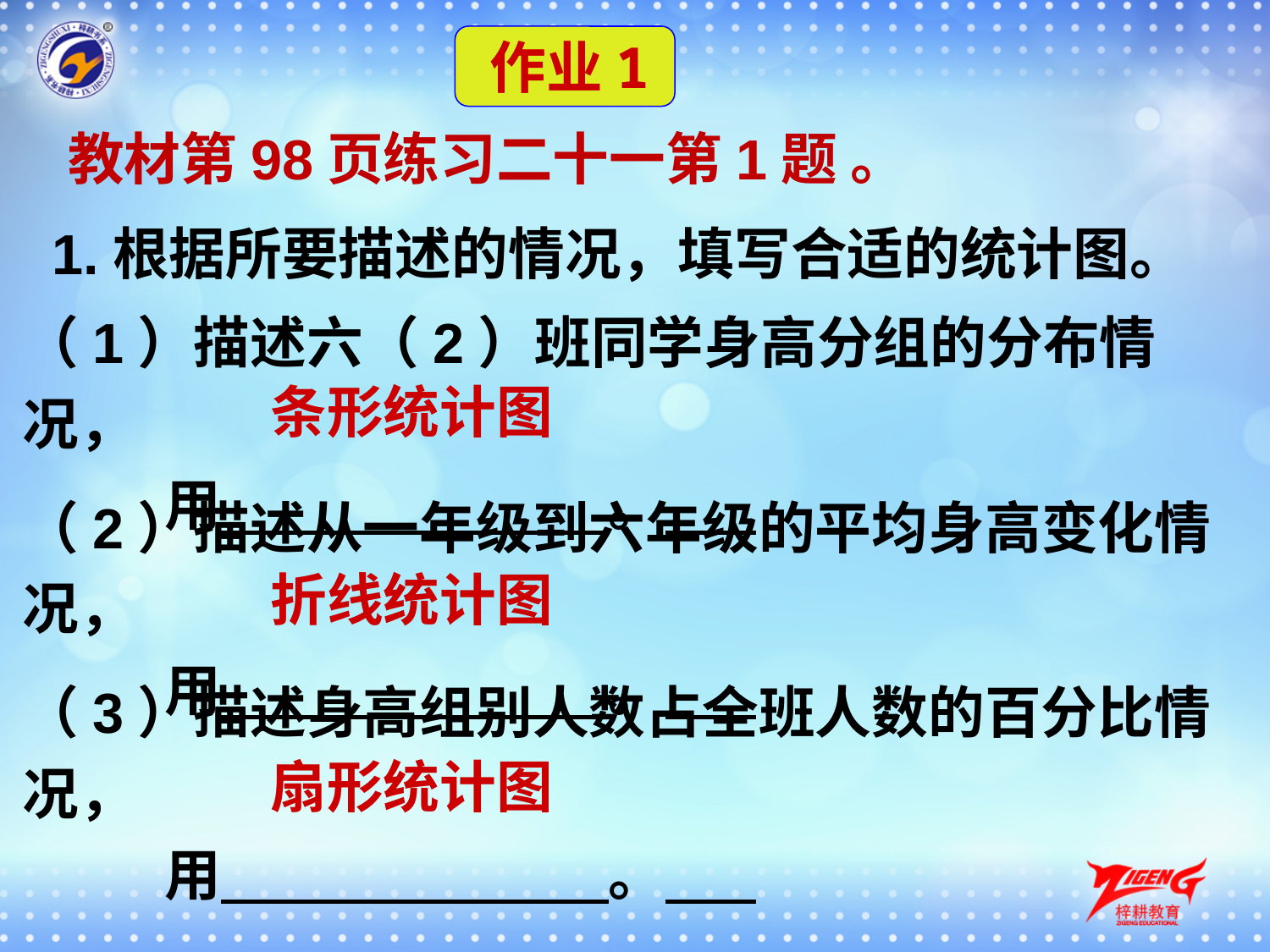

作业1
    教材第98页练习二十一第1题 。
1.根据所要描述的情况，填写合适的统计图。
（1）描述六（2）班同学身高分组的分布情况，
          用                              。
条形统计图
（2）描述从一年级到六年级的平均身高变化情况，
          用                              。
折线统计图
（3）描述身高组别人数占全班人数的百分比情况，
          用                              。
扇形统计图